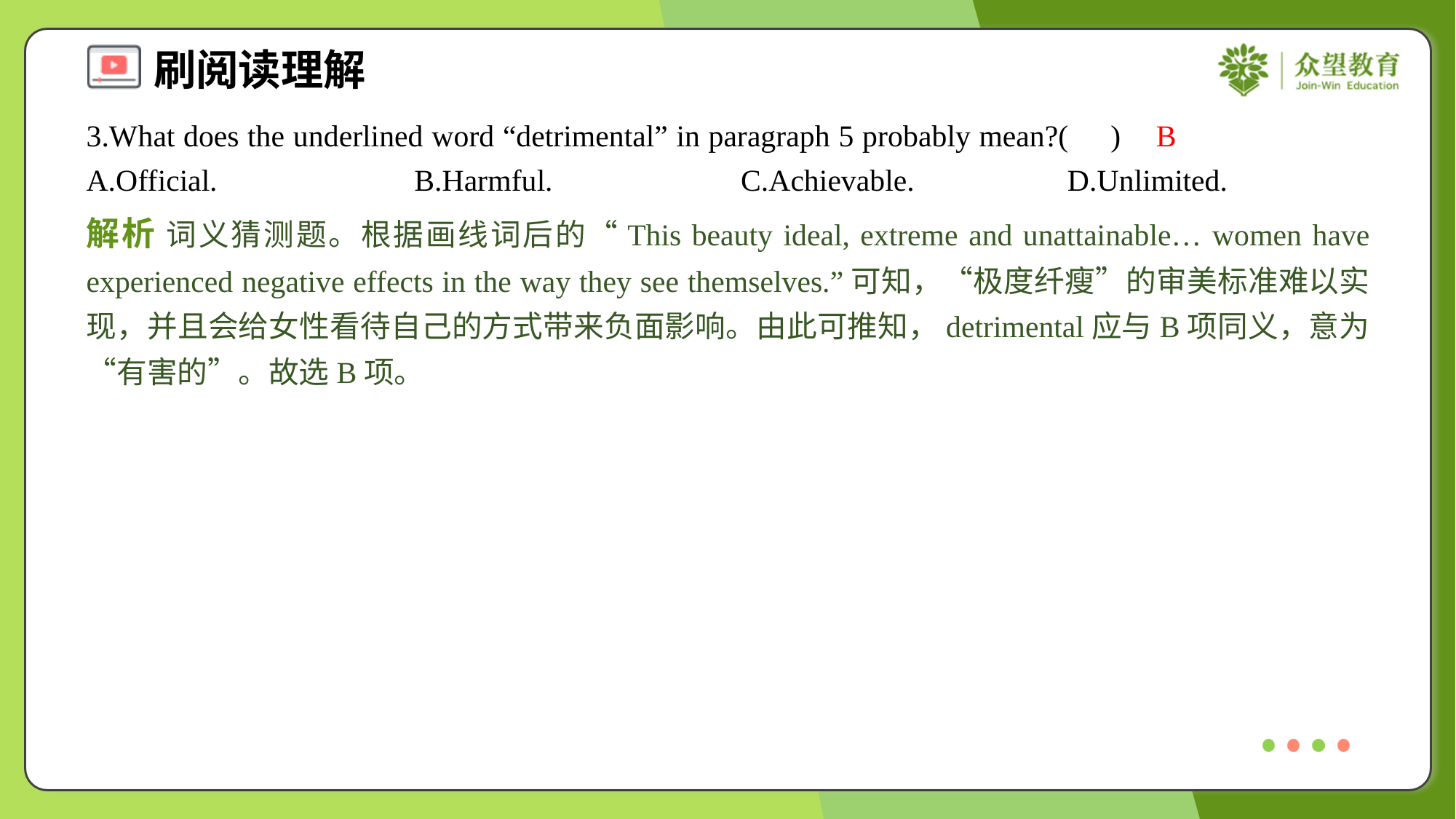

3.What does the underlined word “detrimental” in paragraph 5 probably mean?(     )
B
A.Official.	B.Harmful.	C.Achievable.	D.Unlimited.
解析 词义猜测题。根据画线词后的“This beauty ideal, extreme and unattainable… women have experienced negative effects in the way they see themselves.”可知，“极度纤瘦”的审美标准难以实现，并且会给女性看待自己的方式带来负面影响。由此可推知，detrimental应与B项同义，意为“有害的”。故选B项。